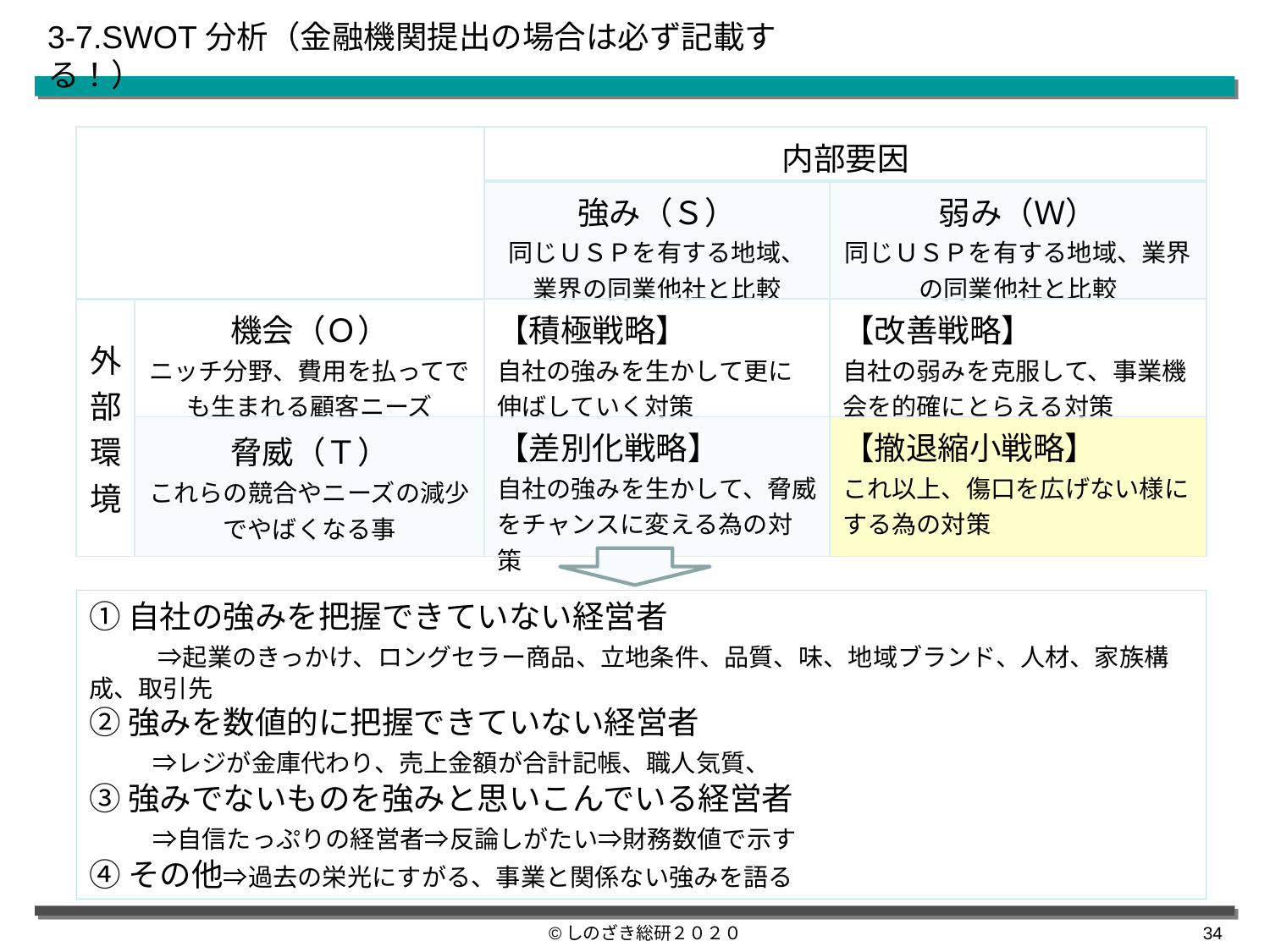

3-7.SWOT分析（金融機関提出の場合は必ず記載する！）
|  |  | 内部要因 |  |
| --- | --- | --- | --- |
|  |  | 強み（Ｓ） 同じＵＳＰを有する地域、業界の同業他社と比較 | 弱み（Ｗ） 同じＵＳＰを有する地域、業界の同業他社と比較 |
| 外部環境 | 機会（Ｏ） ニッチ分野、費用を払ってでも生まれる顧客ニーズ | 【積極戦略】 自社の強みを生かして更に伸ばしていく対策 | 【改善戦略】 自社の弱みを克服して、事業機会を的確にとらえる対策 |
|  | 脅威（Ｔ） これらの競合やニーズの減少でやばくなる事 | 【差別化戦略】 自社の強みを生かして、脅威をチャンスに変える為の対策 | 【撤退縮小戦略】 これ以上、傷口を広げない様にする為の対策 |

①自社の強みを把握できていない経営者
　　 ⇒起業のきっかけ、ロングセラー商品、立地条件、品質、味、地域ブランド、人材、家族構成、取引先
②強みを数値的に把握できていない経営者
　　⇒レジが金庫代わり、売上金額が合計記帳、職人気質、
③強みでないものを強みと思いこんでいる経営者
　　⇒自信たっぷりの経営者⇒反論しがたい⇒財務数値で示す
④その他⇒過去の栄光にすがる、事業と関係ない強みを語る
©しのざき総研２０２０
34